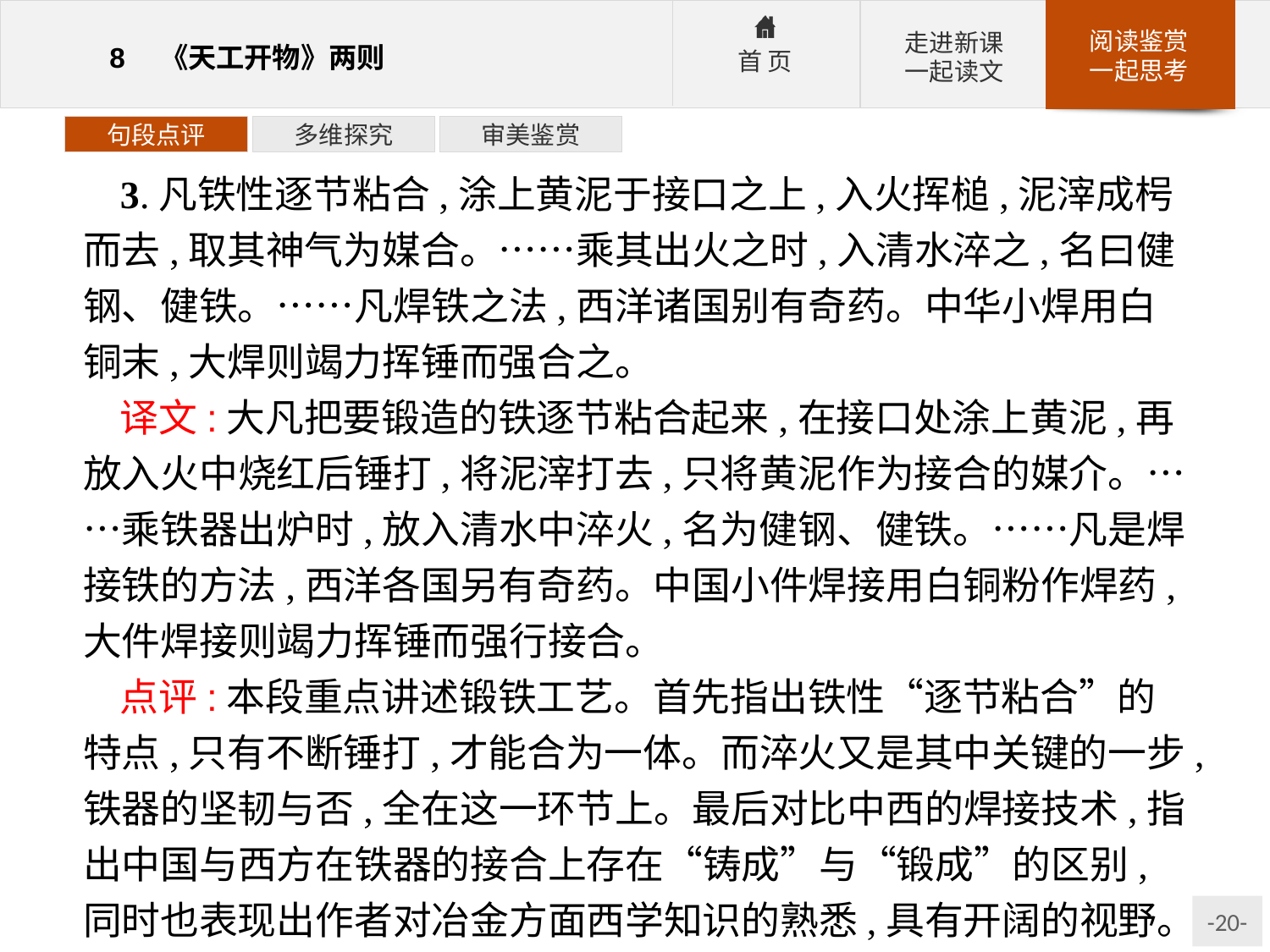

句段点评
多维探究
审美鉴赏
3.凡铁性逐节粘合,涂上黄泥于接口之上,入火挥槌,泥滓成枵而去,取其神气为媒合。……乘其出火之时,入清水淬之,名曰健钢、健铁。……凡焊铁之法,西洋诸国别有奇药。中华小焊用白铜末,大焊则竭力挥锤而强合之。
译文:大凡把要锻造的铁逐节粘合起来,在接口处涂上黄泥,再放入火中烧红后锤打,将泥滓打去,只将黄泥作为接合的媒介。……乘铁器出炉时,放入清水中淬火,名为健钢、健铁。……凡是焊接铁的方法,西洋各国另有奇药。中国小件焊接用白铜粉作焊药,大件焊接则竭力挥锤而强行接合。
点评:本段重点讲述锻铁工艺。首先指出铁性“逐节粘合”的特点,只有不断锤打,才能合为一体。而淬火又是其中关键的一步,铁器的坚韧与否,全在这一环节上。最后对比中西的焊接技术,指出中国与西方在铁器的接合上存在“铸成”与“锻成”的区别,同时也表现出作者对冶金方面西学知识的熟悉,具有开阔的视野。